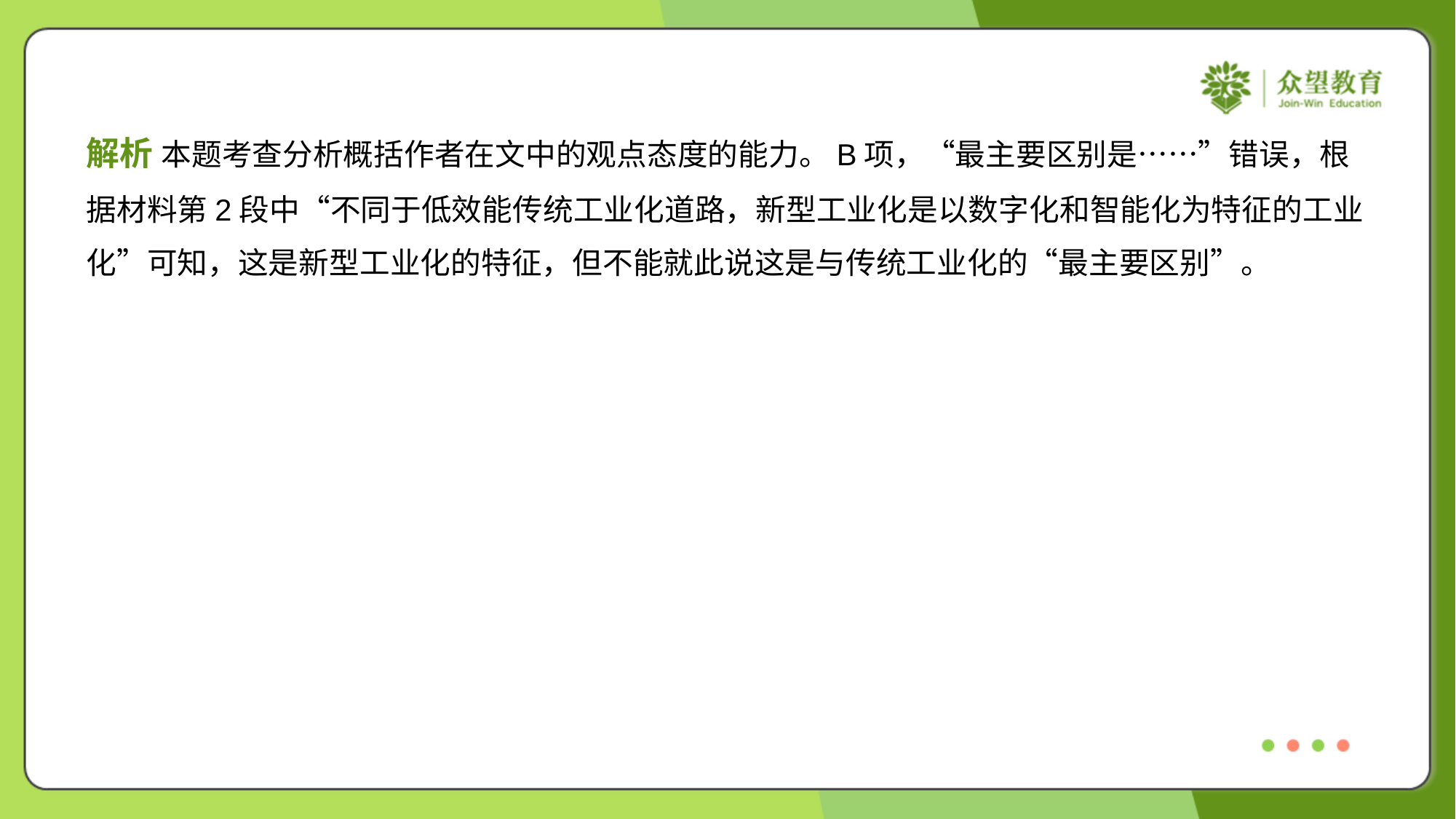

解析 本题考查分析概括作者在文中的观点态度的能力。B项，“最主要区别是……”错误，根
据材料第2段中“不同于低效能传统工业化道路，新型工业化是以数字化和智能化为特征的工业
化”可知，这是新型工业化的特征，但不能就此说这是与传统工业化的“最主要区别”。